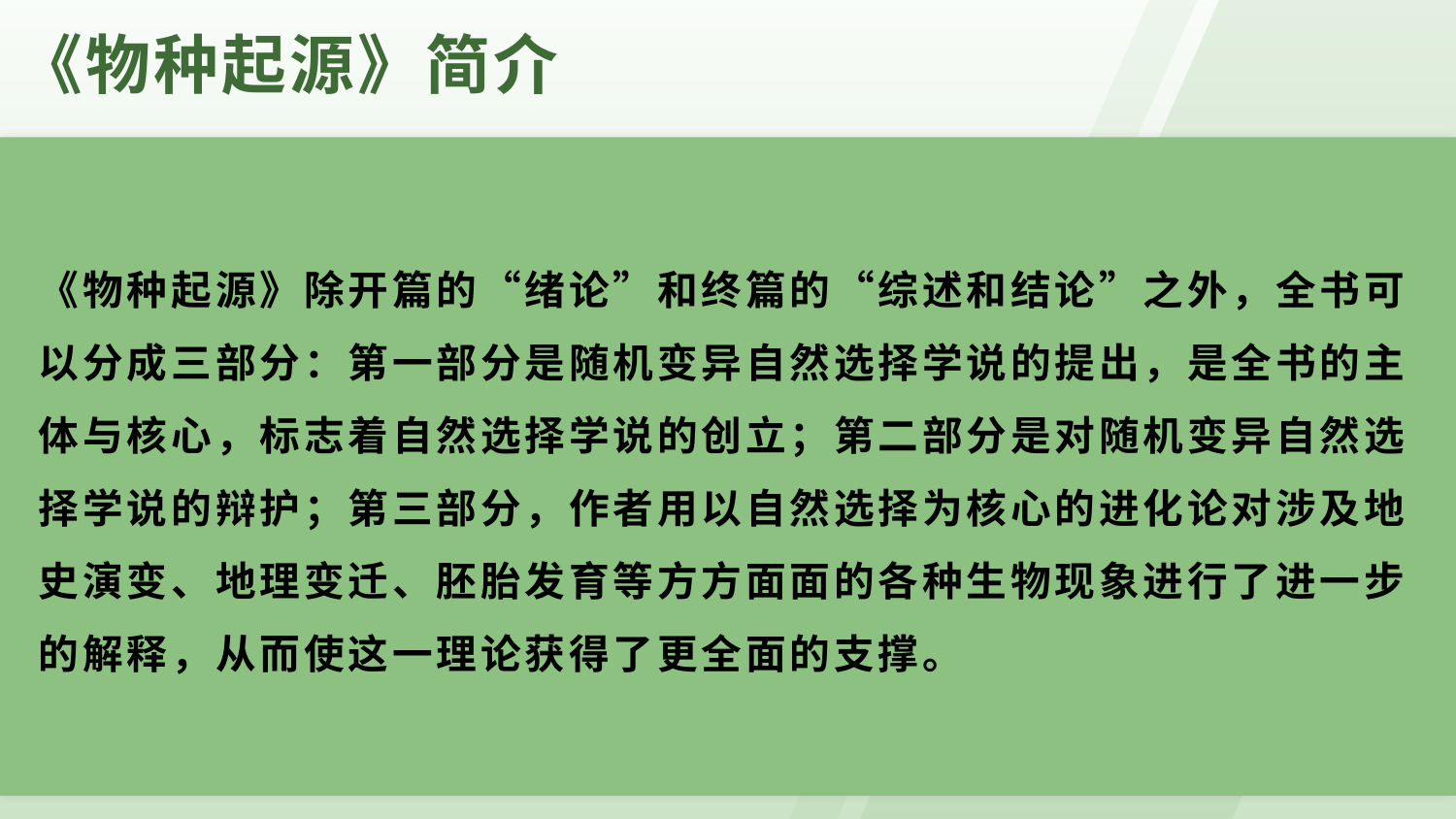

《物种起源》简介

《物种起源》除开篇的“绪论”和终篇的“综述和结论”之外，全书可以分成三部分：第一部分是随机变异自然选择学说的提出，是全书的主体与核心，标志着自然选择学说的创立；第二部分是对随机变异自然选择学说的辩护；第三部分，作者用以自然选择为核心的进化论对涉及地史演变、地理变迁、胚胎发育等方方面面的各种生物现象进行了进一步的解释，从而使这一理论获得了更全面的支撑。